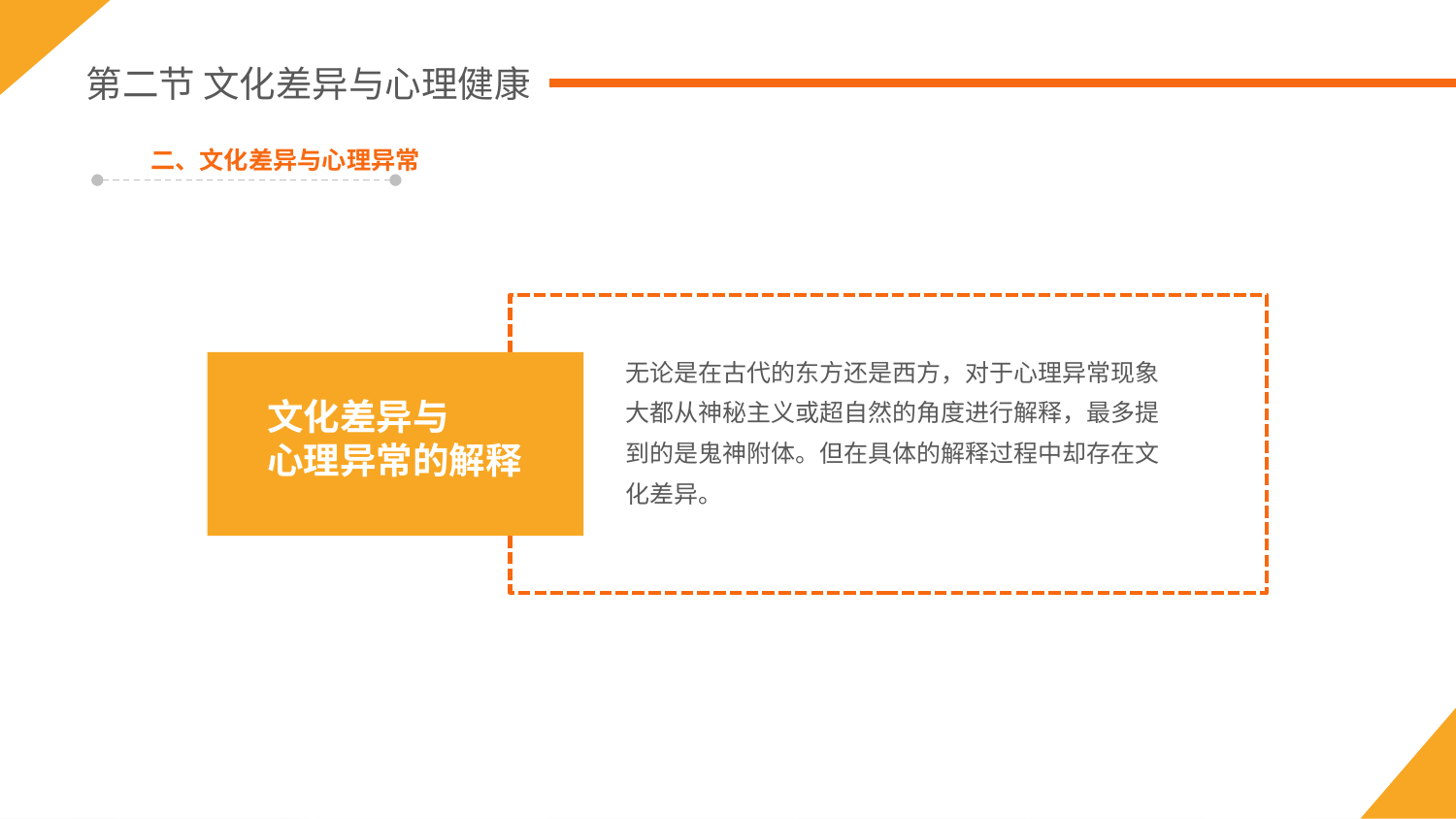

第二节 文化差异与心理健康

二、文化差异与心理异常

无论是在古代的东方还是西方，对于心理异常现象大都从神秘主义或超自然的角度进行解释，最多提到的是鬼神附体。但在具体的解释过程中却存在文化差异。

文化差异与
心理异常的解释